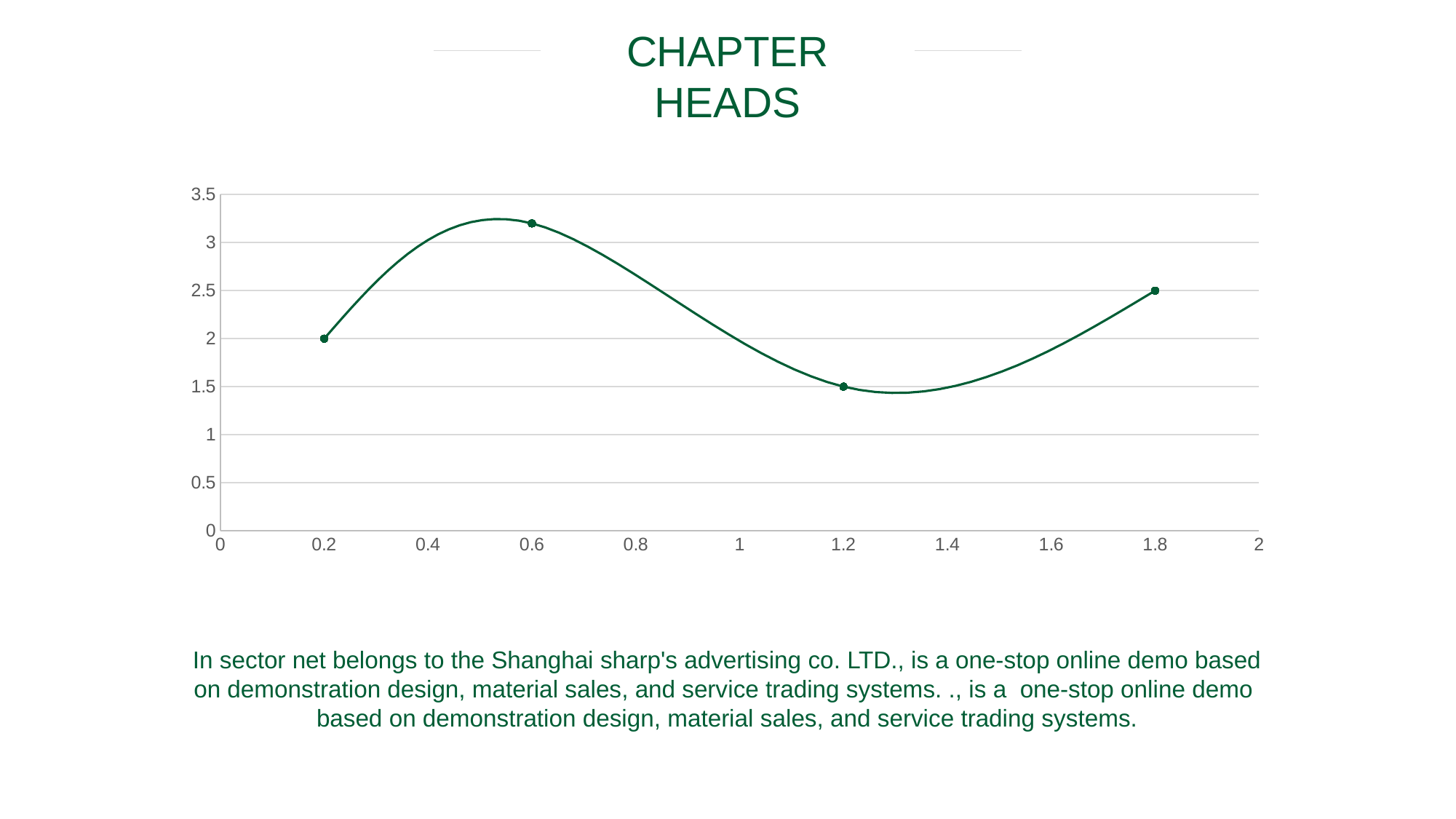

CHAPTER HEADS

### Chart

| Category | Y 值 |
|---|---|
In sector net belongs to the Shanghai sharp's advertising co. LTD., is a one-stop online demo based on demonstration design, material sales, and service trading systems. ., is a  one-stop online demo  based on demonstration design, material sales, and service trading systems.